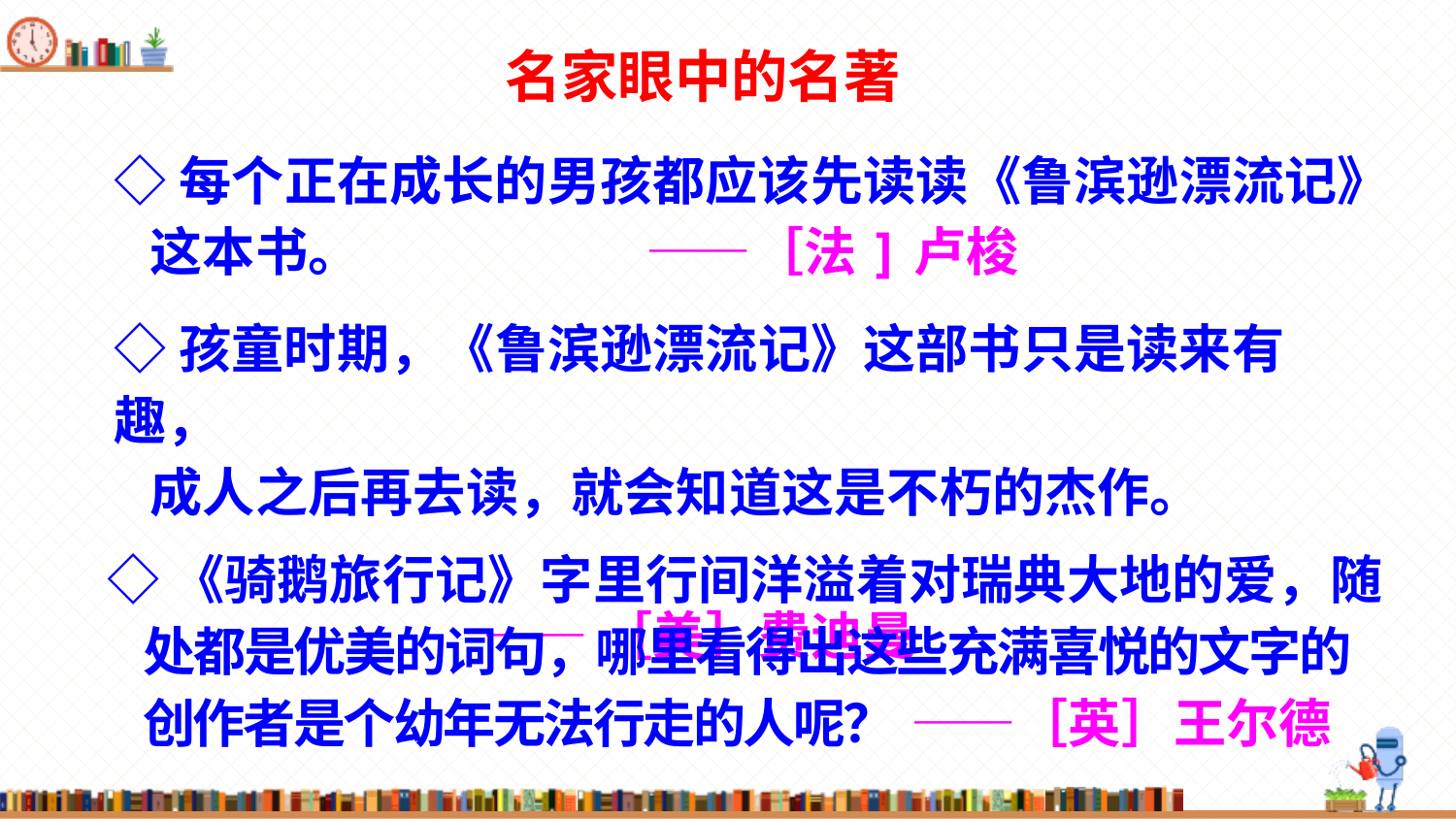

名家眼中的名著
◇每个正在成长的男孩都应该先读读《鲁滨逊漂流记》
  这本书。                        ——［法]卢梭
◇孩童时期，《鲁滨逊漂流记》这部书只是读来有趣，
  成人之后再去读，就会知道这是不朽的杰作。
                               ——［美］费迪曼
◇《骑鹅旅行记》字里行间洋溢着对瑞典大地的爱，随
  处都是优美的词句，哪里看得出这些充满喜悦的文字的
  创作者是个幼年无法行走的人呢？   ——［英］王尔德